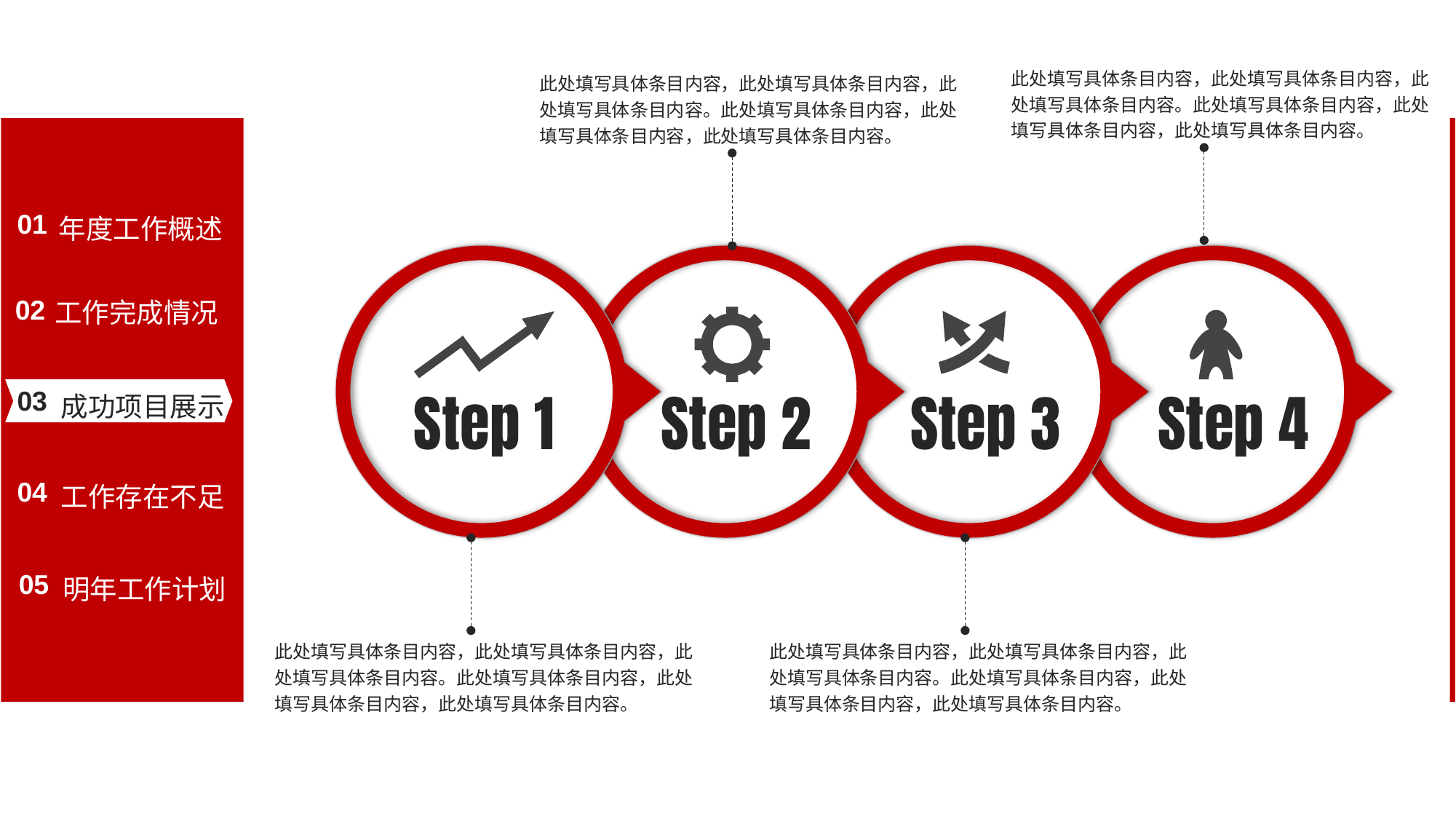

此处填写具体条目内容，此处填写具体条目内容，此处填写具体条目内容。此处填写具体条目内容，此处填写具体条目内容，此处填写具体条目内容。
此处填写具体条目内容，此处填写具体条目内容，此处填写具体条目内容。此处填写具体条目内容，此处填写具体条目内容，此处填写具体条目内容。

年度工作概述
01

工作完成情况
02

成功项目展示
03

Step 1
Step 2
Step 3
Step 4
工作存在不足
04
明年工作计划
05
此处填写具体条目内容，此处填写具体条目内容，此处填写具体条目内容。此处填写具体条目内容，此处填写具体条目内容，此处填写具体条目内容。
此处填写具体条目内容，此处填写具体条目内容，此处填写具体条目内容。此处填写具体条目内容，此处填写具体条目内容，此处填写具体条目内容。